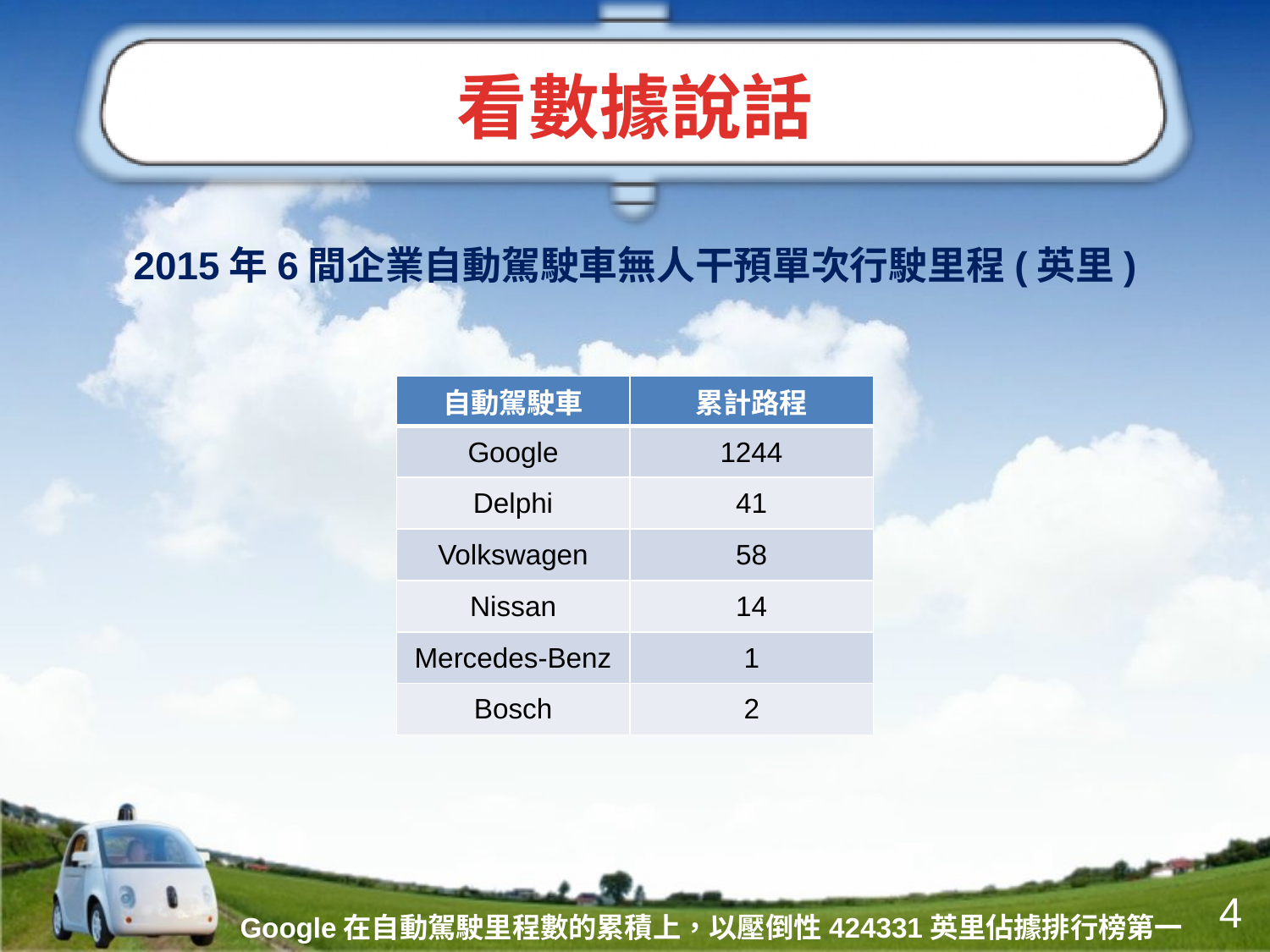

# 看數據說話
2015年6間企業自動駕駛車無人干預單次行駛里程(英里)
| 自動駕駛車 | 累計路程 |
| --- | --- |
| Google | 1244 |
| Delphi | 41 |
| Volkswagen | 58 |
| Nissan | 14 |
| Mercedes-Benz | 1 |
| Bosch | 2 |
4
Google在自動駕駛里程數的累積上，以壓倒性424331英里佔據排行榜第一